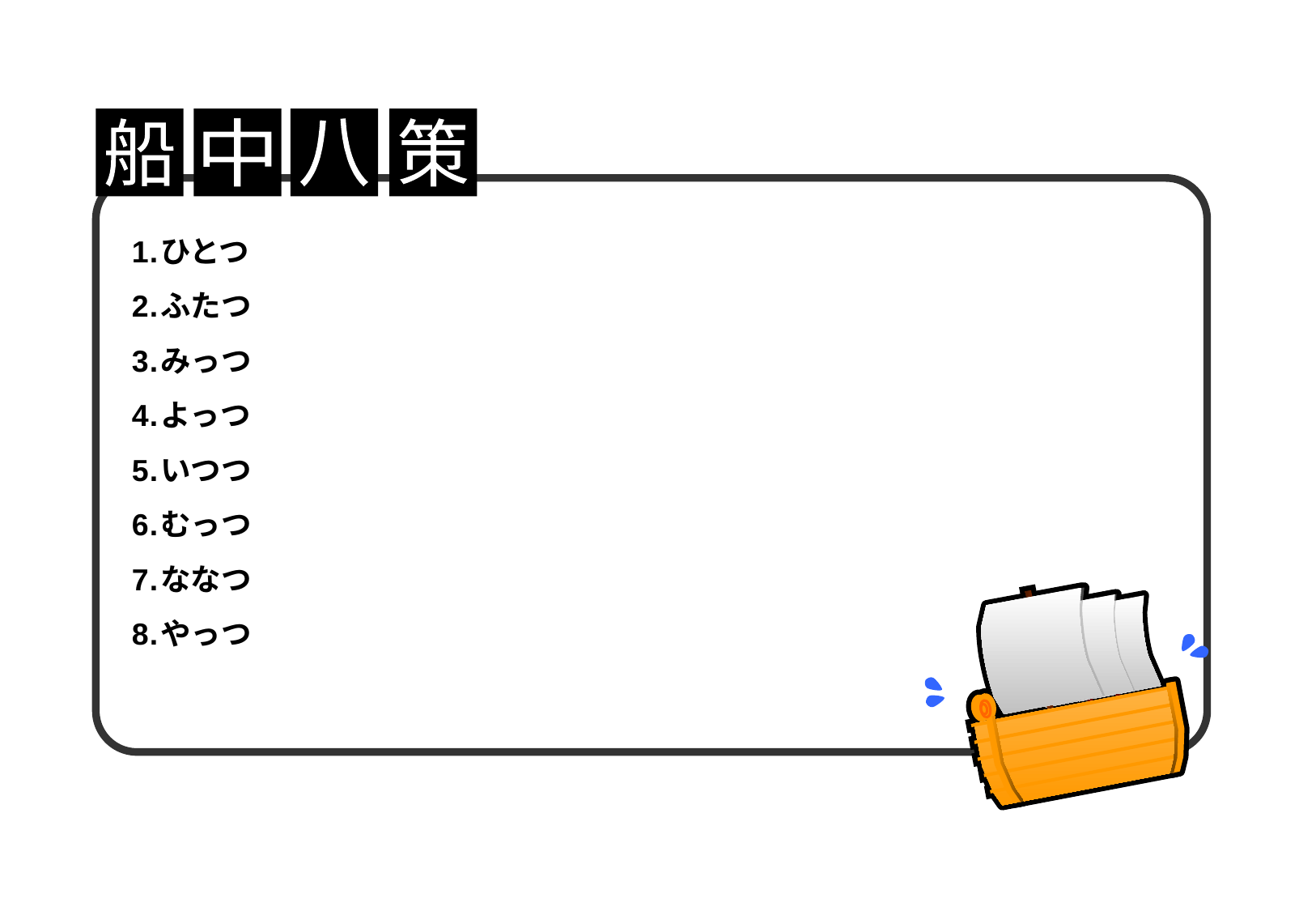

船
中
八
策
ひとつ
ふたつ
みっつ
よっつ
いつつ
むっつ
ななつ
やっつ